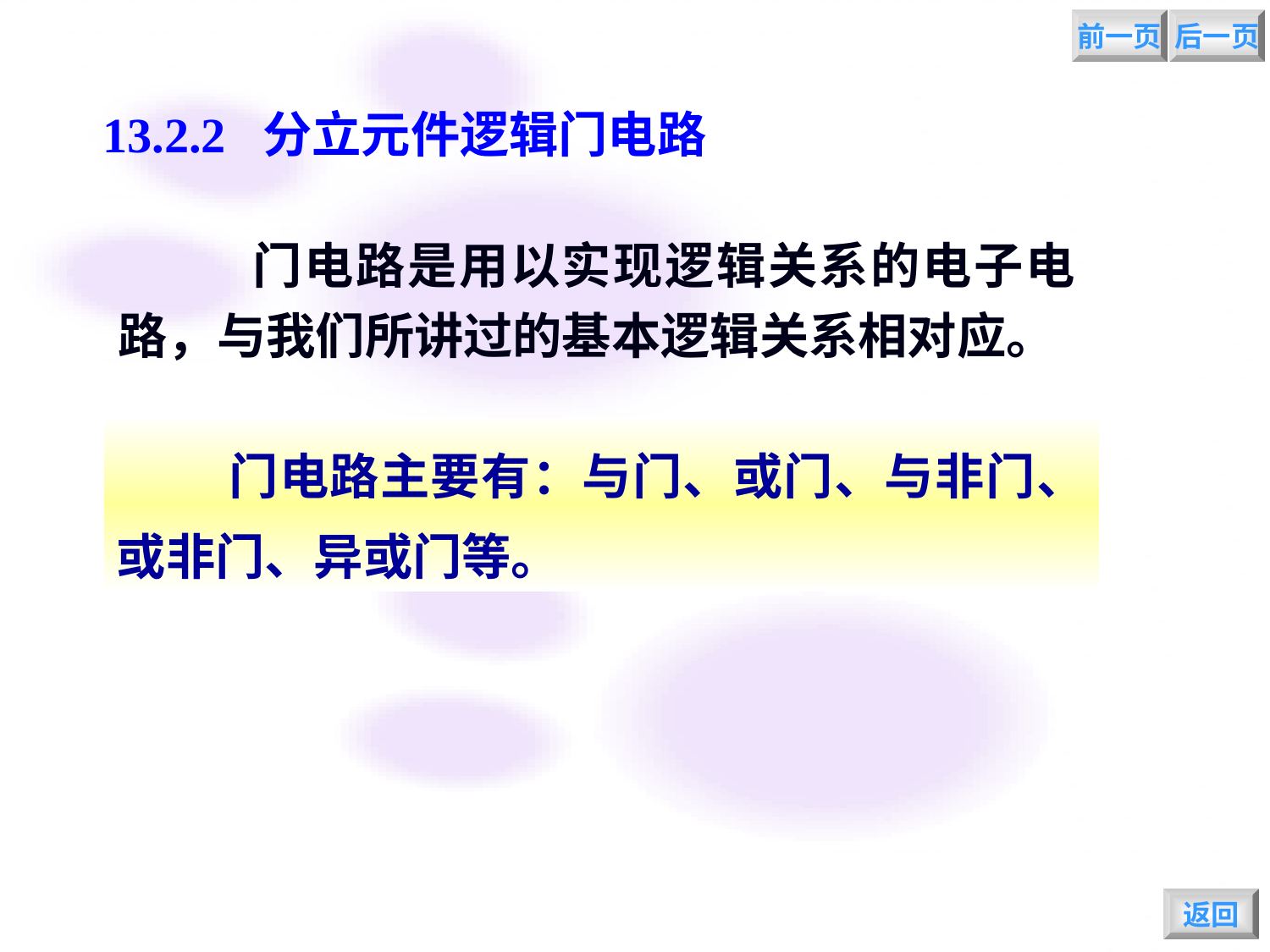

前一页
后一页
13.2.2  分立元件逻辑门电路
         门电路是用以实现逻辑关系的电子电路，与我们所讲过的基本逻辑关系相对应。
        门电路主要有：与门、或门、与非门、或非门、异或门等。
返回